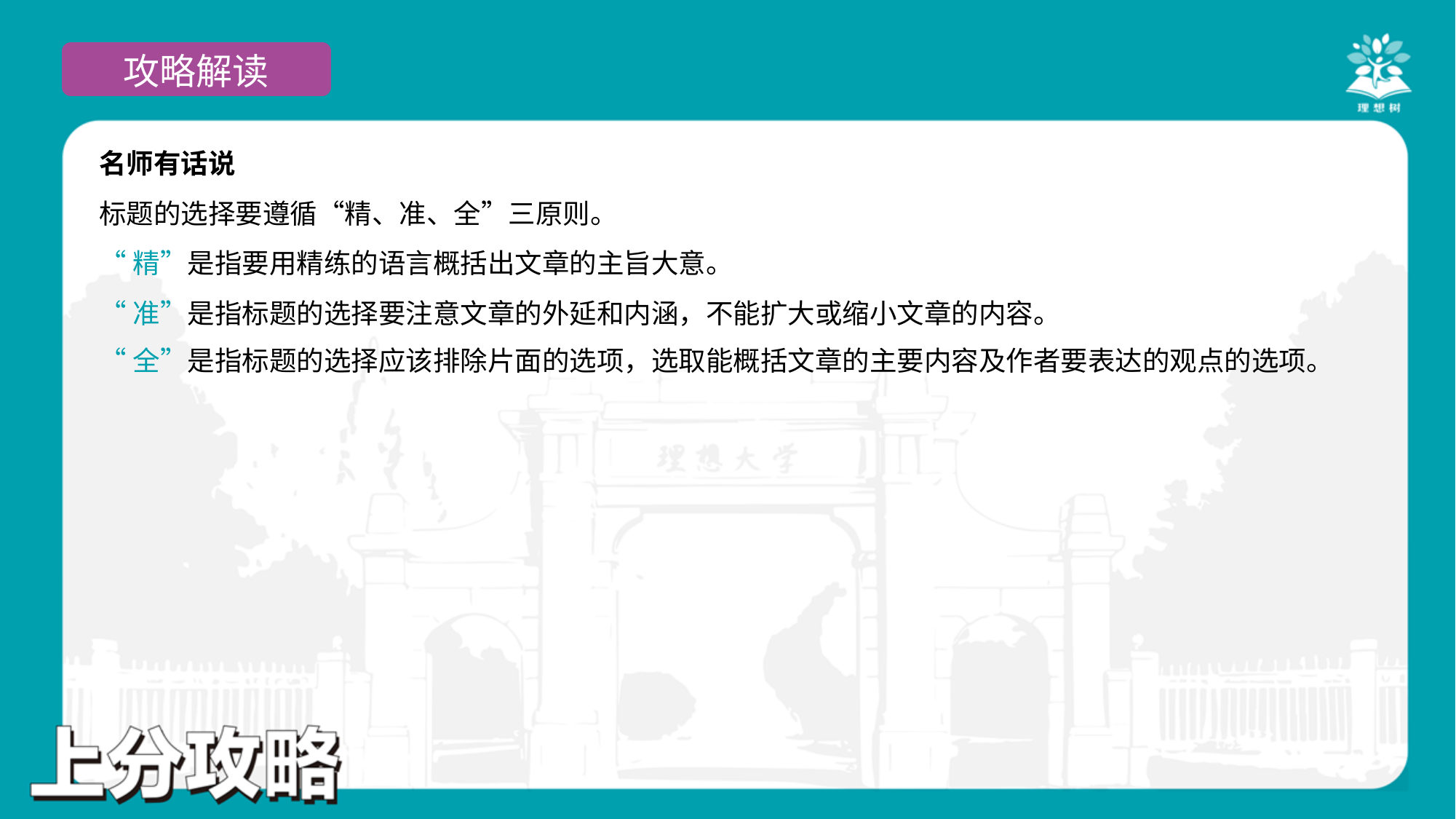

名师有话说
标题的选择要遵循“精、准、全”三原则。
“精”是指要用精练的语言概括出文章的主旨大意。
“准”是指标题的选择要注意文章的外延和内涵，不能扩大或缩小文章的内容。
“全”是指标题的选择应该排除片面的选项，选取能概括文章的主要内容及作者要表达的观点的选项。